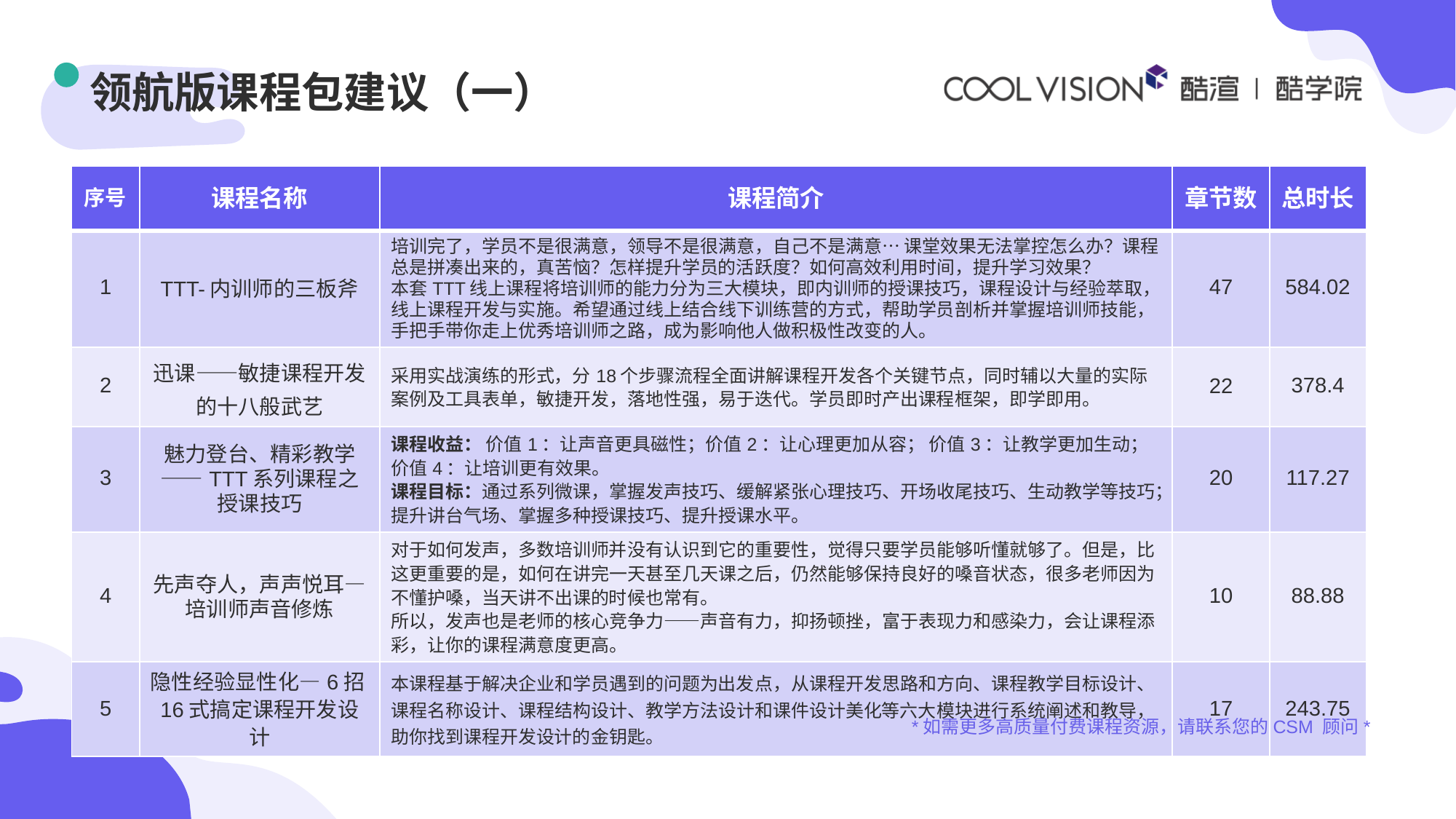

# 领航版课程包建议（一）
| 序号 | 课程名称 | 课程简介 | 章节数 | 总时长 |
| --- | --- | --- | --- | --- |
| 1 | TTT-内训师的三板斧 | 培训完了，学员不是很满意，领导不是很满意，自己不是满意… 课堂效果无法掌控怎么办？课程总是拼凑出来的，真苦恼？怎样提升学员的活跃度？如何高效利用时间，提升学习效果？ 本套TTT线上课程将培训师的能力分为三大模块，即内训师的授课技巧，课程设计与经验萃取，线上课程开发与实施。希望通过线上结合线下训练营的方式，帮助学员剖析并掌握培训师技能，手把手带你走上优秀培训师之路，成为影响他人做积极性改变的人。 | 47 | 584.02 |
| 2 | 迅课——敏捷课程开发的十八般武艺 | 采用实战演练的形式，分18个步骤流程全面讲解课程开发各个关键节点，同时辅以大量的实际案例及工具表单，敏捷开发，落地性强，易于迭代。学员即时产出课程框架，即学即用。 | 22 | 378.4 |
| 3 | 魅力登台、精彩教学——TTT系列课程之授课技巧 | 课程收益： 价值1：让声音更具磁性；价值2：让心理更加从容； 价值3：让教学更加生动；价值4：让培训更有效果。 课程目标：通过系列微课，掌握发声技巧、缓解紧张心理技巧、开场收尾技巧、生动教学等技巧；提升讲台气场、掌握多种授课技巧、提升授课水平。 | 20 | 117.27 |
| 4 | 先声夺人，声声悦耳—培训师声音修炼 | 对于如何发声，多数培训师并没有认识到它的重要性，觉得只要学员能够听懂就够了。但是，比这更重要的是，如何在讲完一天甚至几天课之后，仍然能够保持良好的嗓音状态，很多老师因为不懂护嗓，当天讲不出课的时候也常有。 所以，发声也是老师的核心竞争力——声音有力，抑扬顿挫，富于表现力和感染力，会让课程添彩，让你的课程满意度更高。 | 10 | 88.88 |
| 5 | 隐性经验显性化—6招16式搞定课程开发设计 | 本课程基于解决企业和学员遇到的问题为出发点，从课程开发思路和方向、课程教学目标设计、课程名称设计、课程结构设计、教学方法设计和课件设计美化等六大模块进行系统阐述和教导，助你找到课程开发设计的金钥匙。 | 17 | 243.75 |
*如需更多高质量付费课程资源，请联系您的CSM 顾问*
25